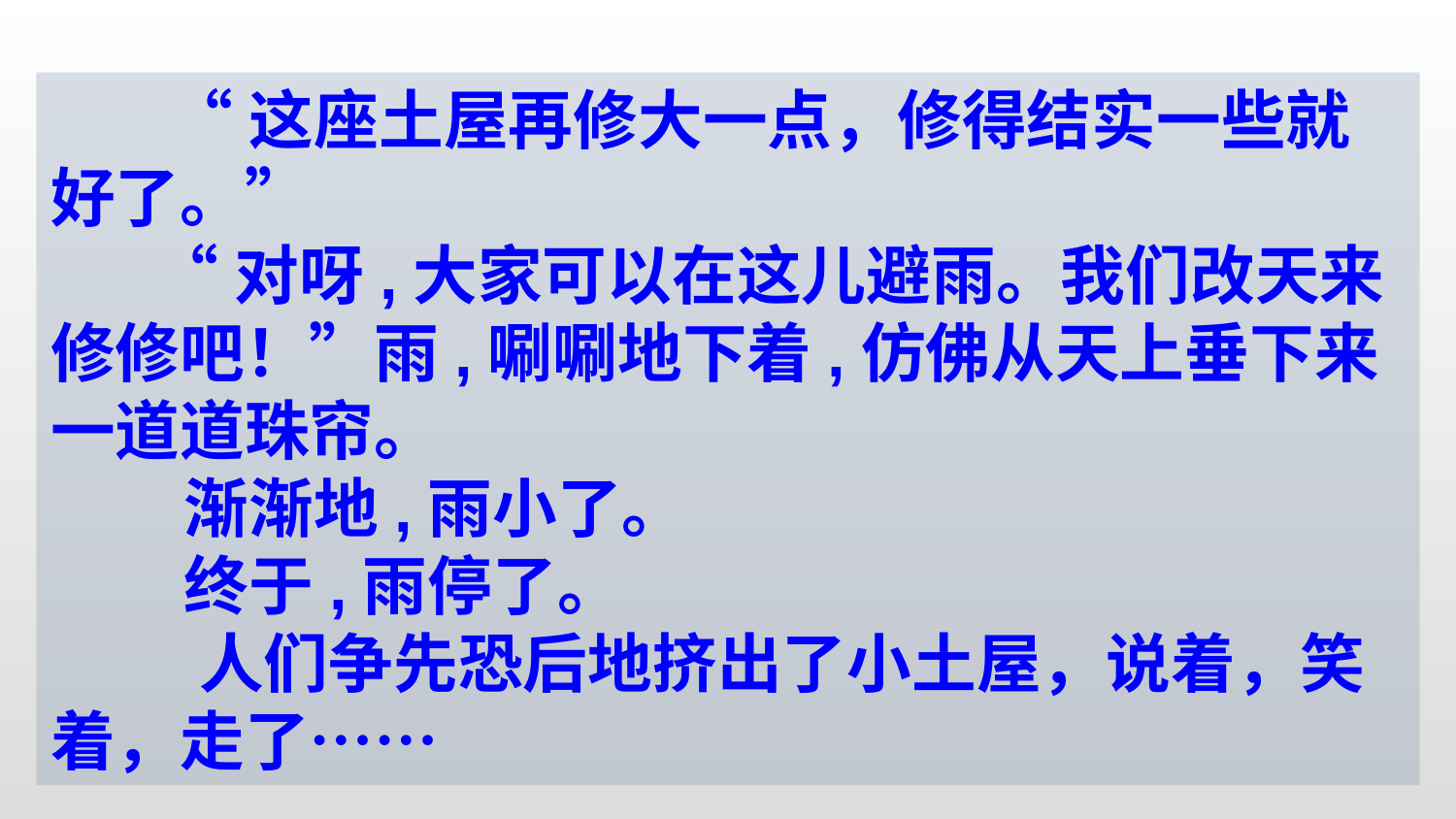

“这座土屋再修大一点，修得结实一些就好了。”
       “对呀,大家可以在这儿避雨。我们改天来修修吧！”雨,唰唰地下着,仿佛从天上垂下来一道道珠帘。
        渐渐地,雨小了。
        终于,雨停了。
         人们争先恐后地挤出了小土屋，说着，笑着，走了……